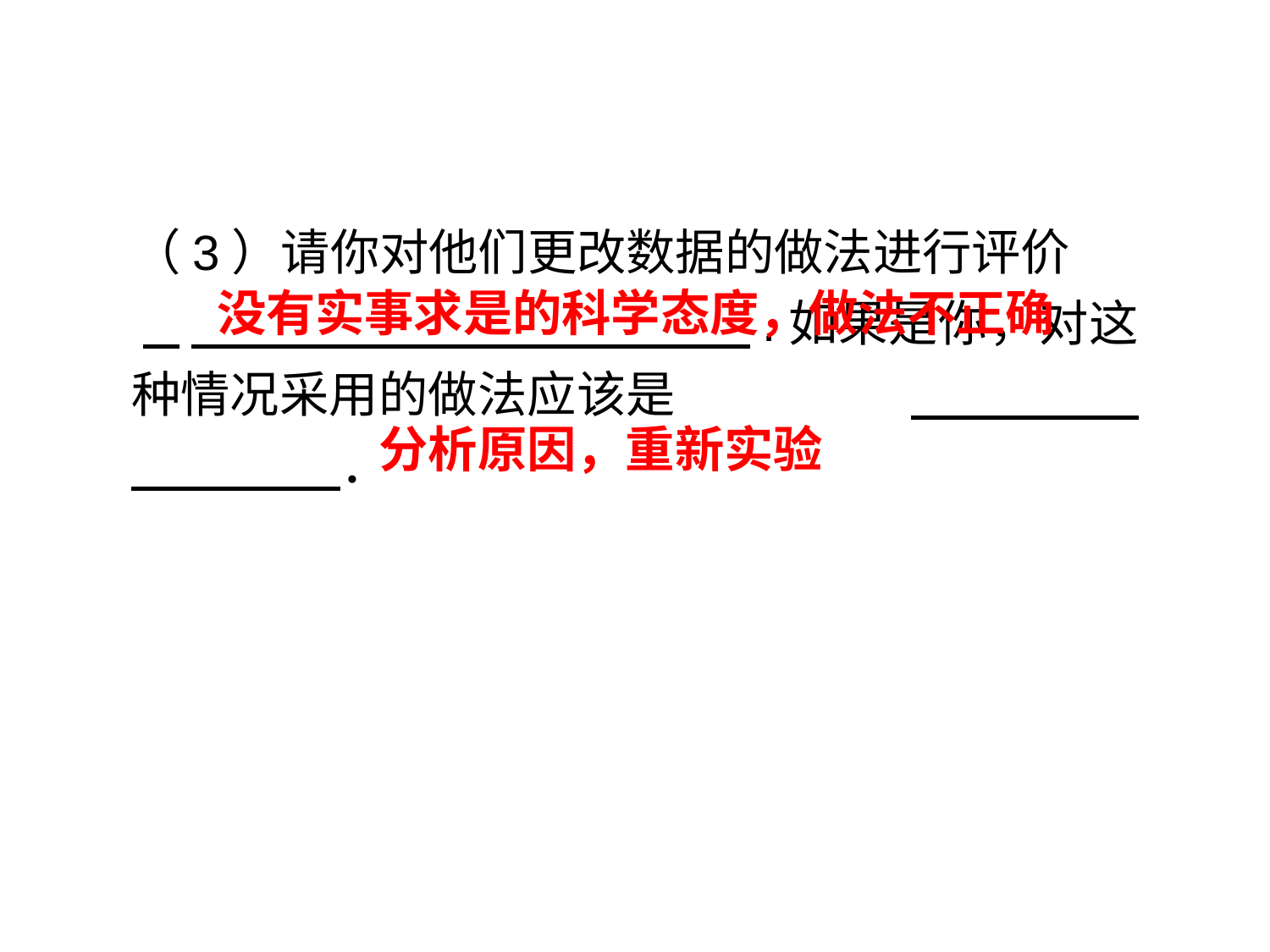

（3）请你对他们更改数据的做法进行评价
    　                    　　　     　 .如果是你，对这种情况采用的做法应该是                     　                                    ．
没有实事求是的科学态度，做法不正确
分析原因，重新实验